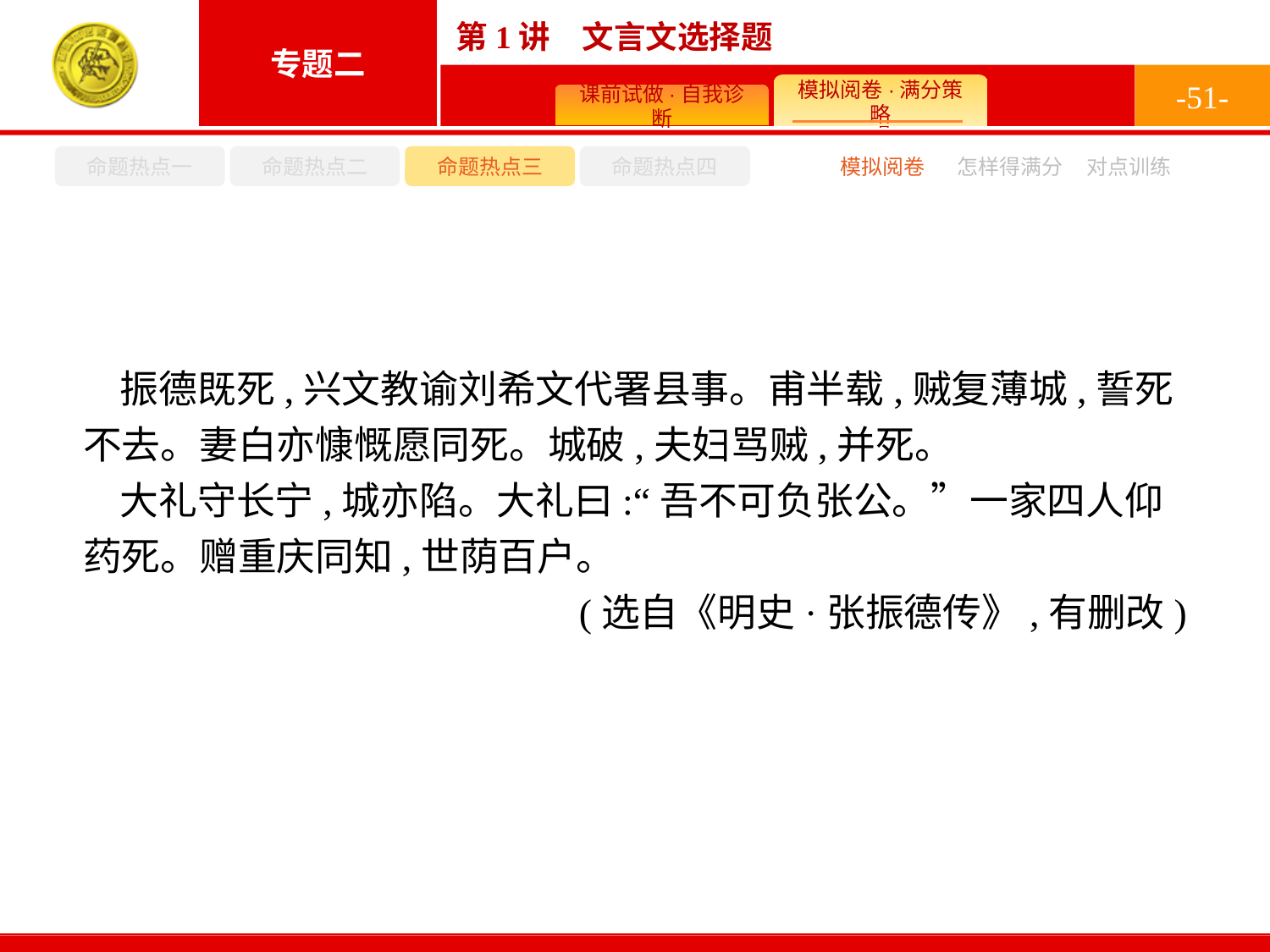

-51-
命题热点一
命题热点二
命题热点三
命题热点四
模拟阅卷
怎样得满分
对点训练
振德既死,兴文教谕刘希文代署县事。甫半载,贼复薄城,誓死不去。妻白亦慷慨愿同死。城破,夫妇骂贼,并死。
大礼守长宁,城亦陷。大礼曰:“吾不可负张公。”一家四人仰药死。赠重庆同知,世荫百户。
(选自《明史·张振德传》,有删改)